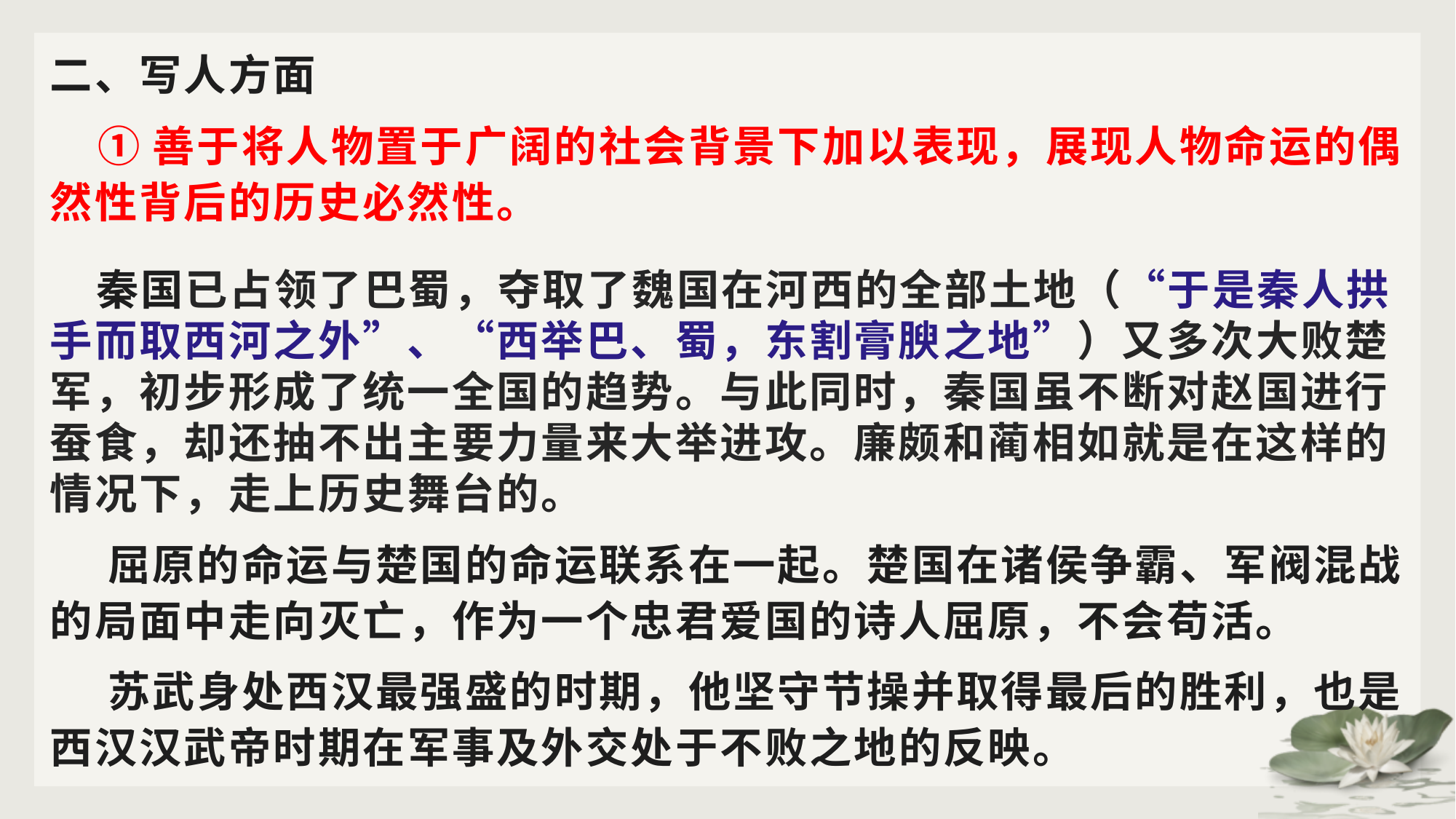

二、写人方面
    ①善于将人物置于广阔的社会背景下加以表现，展现人物命运的偶然性背后的历史必然性。
   秦国已占领了巴蜀，夺取了魏国在河西的全部土地（“于是秦人拱手而取西河之外”、“西举巴、蜀，东割膏腴之地”）又多次大败楚军，初步形成了统一全国的趋势。与此同时，秦国虽不断对赵国进行蚕食，却还抽不出主要力量来大举进攻。廉颇和蔺相如就是在这样的情况下，走上历史舞台的。
    屈原的命运与楚国的命运联系在一起。楚国在诸侯争霸、军阀混战的局面中走向灭亡，作为一个忠君爱国的诗人屈原，不会苟活。
    苏武身处西汉最强盛的时期，他坚守节操并取得最后的胜利，也是西汉汉武帝时期在军事及外交处于不败之地的反映。